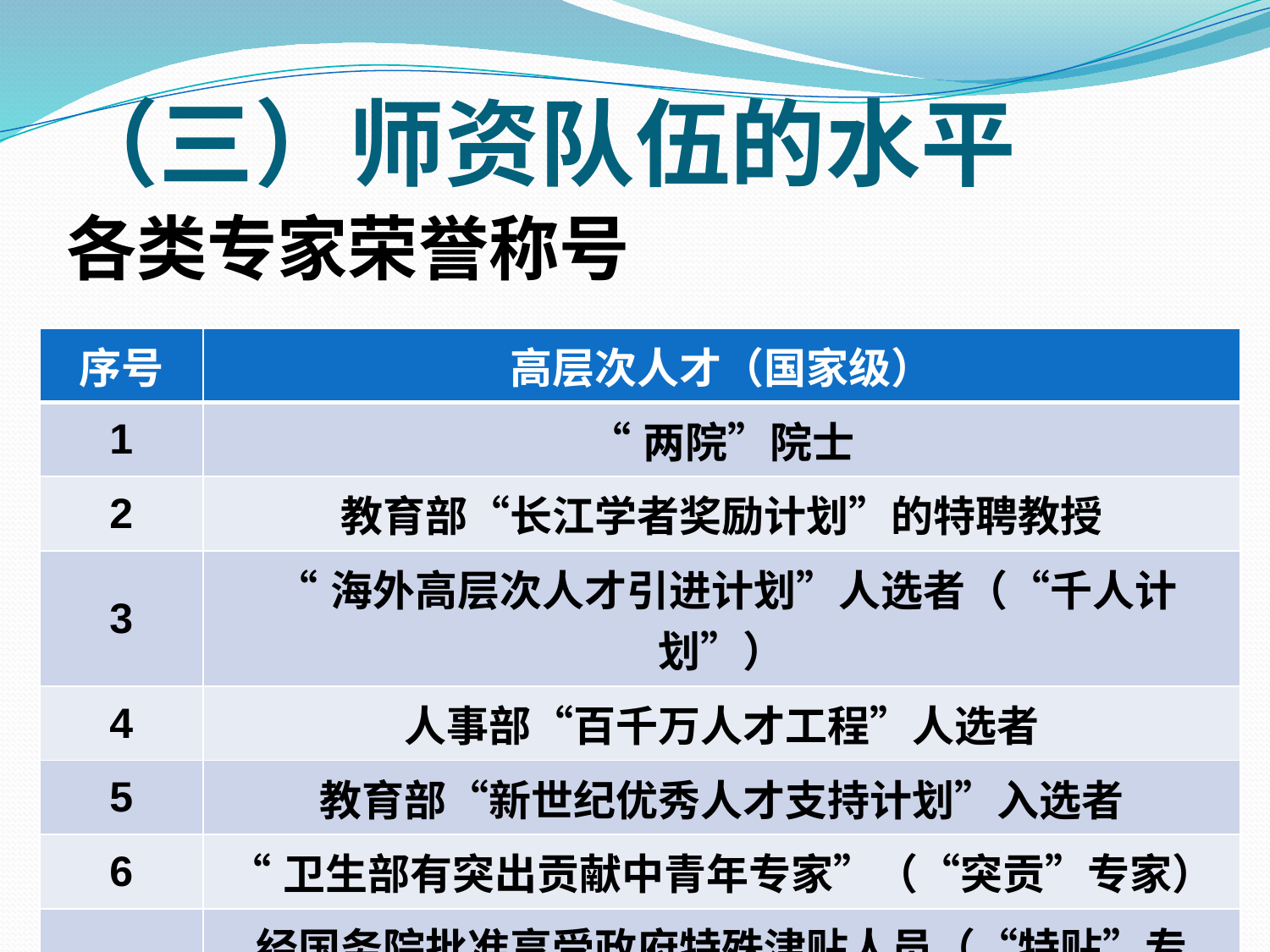

# （三）师资队伍的水平
各类专家荣誉称号
| 序号 | 高层次人才（国家级） |
| --- | --- |
| 1 | “两院”院士 |
| 2 | 教育部“长江学者奖励计划”的特聘教授 |
| 3 | “海外高层次人才引进计划”人选者（“千人计划”） |
| 4 | 人事部“百千万人才工程”人选者 |
| 5 | 教育部“新世纪优秀人才支持计划”入选者 |
| 6 | “卫生部有突出贡献中青年专家”（“突贡”专家） |
| 7 | 经国务院批准享受政府特殊津贴人员（“特贴”专家） |